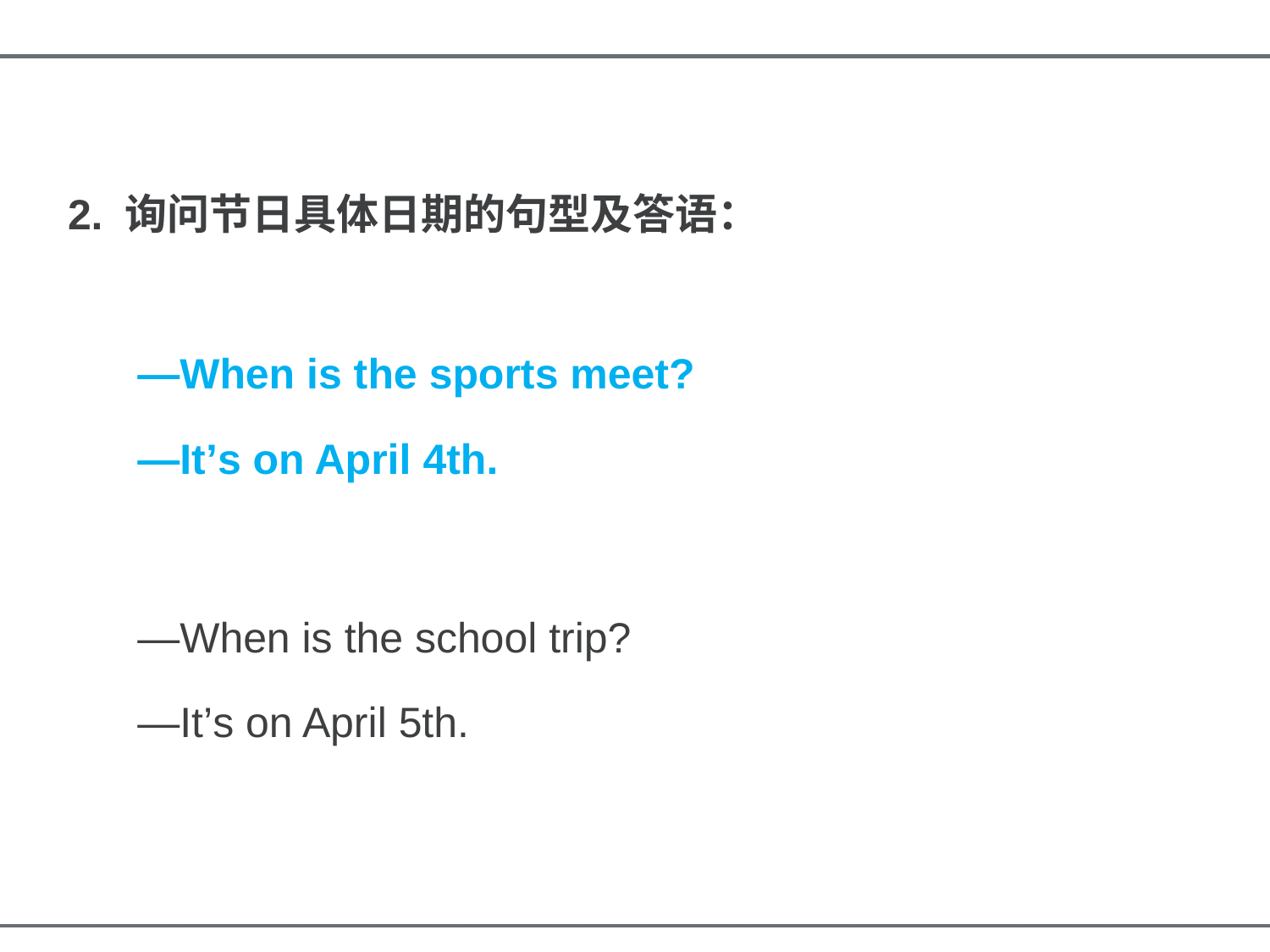

2. 询问节日具体日期的句型及答语：
—When is the sports meet?
—It’s on April 4th.

—When is the school trip?
—It’s on April 5th.